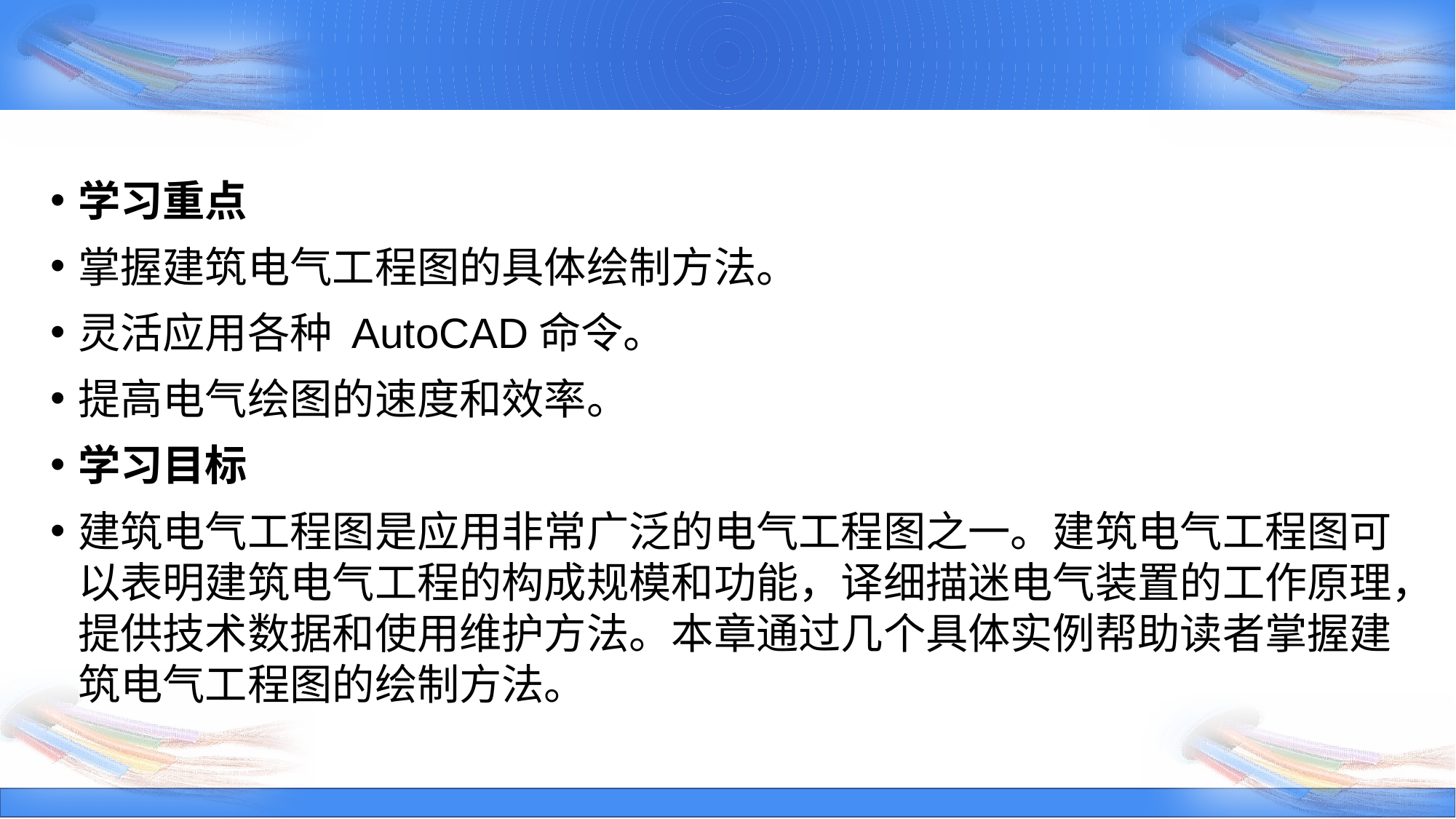

学习重点
掌握建筑电气工程图的具体绘制方法。
灵活应用各种 AutoCAD命令。
提高电气绘图的速度和效率。
学习目标
建筑电气工程图是应用非常广泛的电气工程图之一。建筑电气工程图可以表明建筑电气工程的构成规模和功能，译细描迷电气装置的工作原理，提供技术数据和使用维护方法。本章通过几个具体实例帮助读者掌握建筑电气工程图的绘制方法。